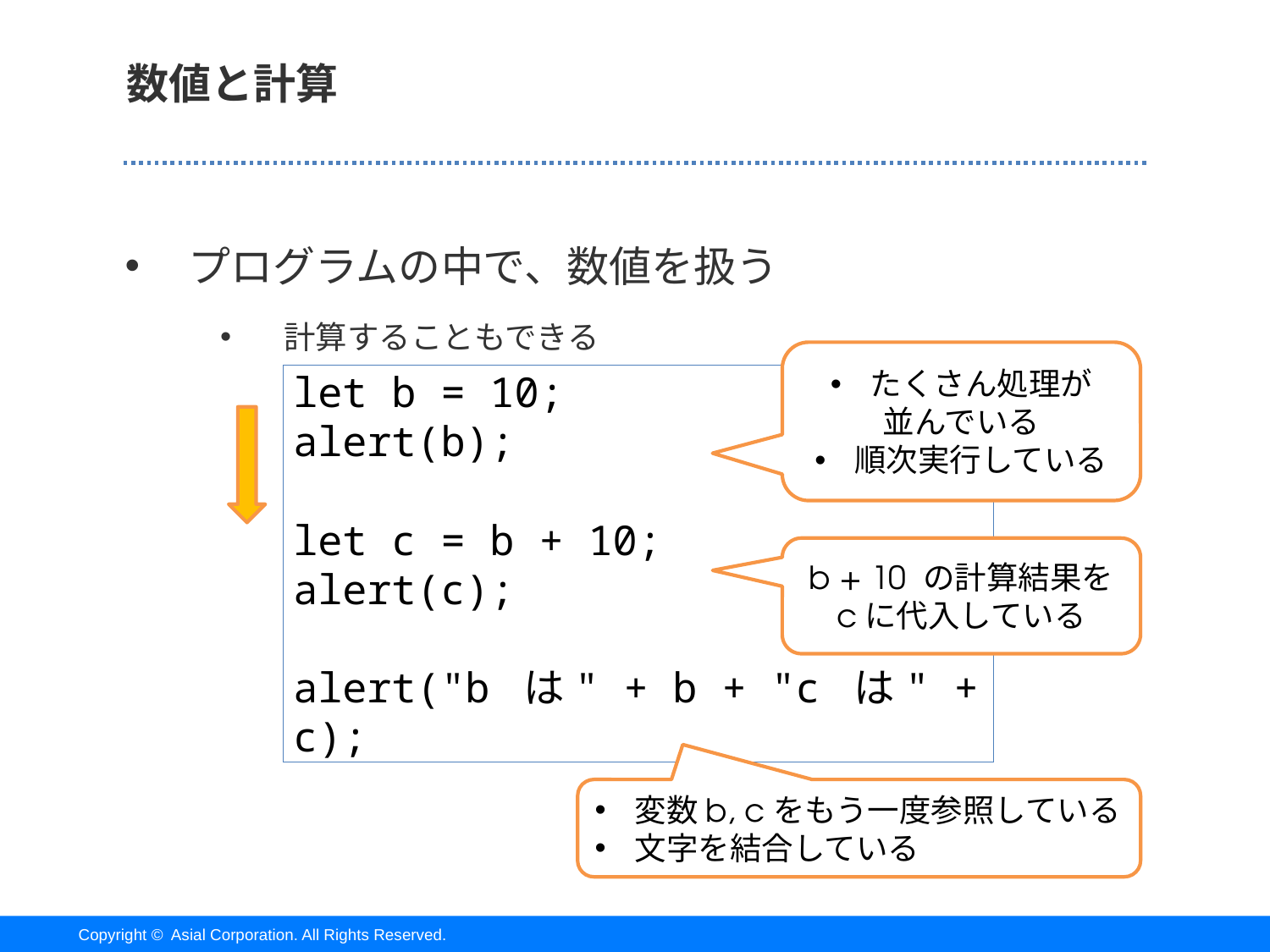

# 数値と計算
プログラムの中で、数値を扱う
計算することもできる
たくさん処理が
並んでいる
順次実行している
let b = 10;
alert(b);

let c = b + 10;
alert(c);

alert("b は" + b + "c は" + c);

b + 10 の計算結果を
cに代入している
変数b, cをもう一度参照している
文字を結合している